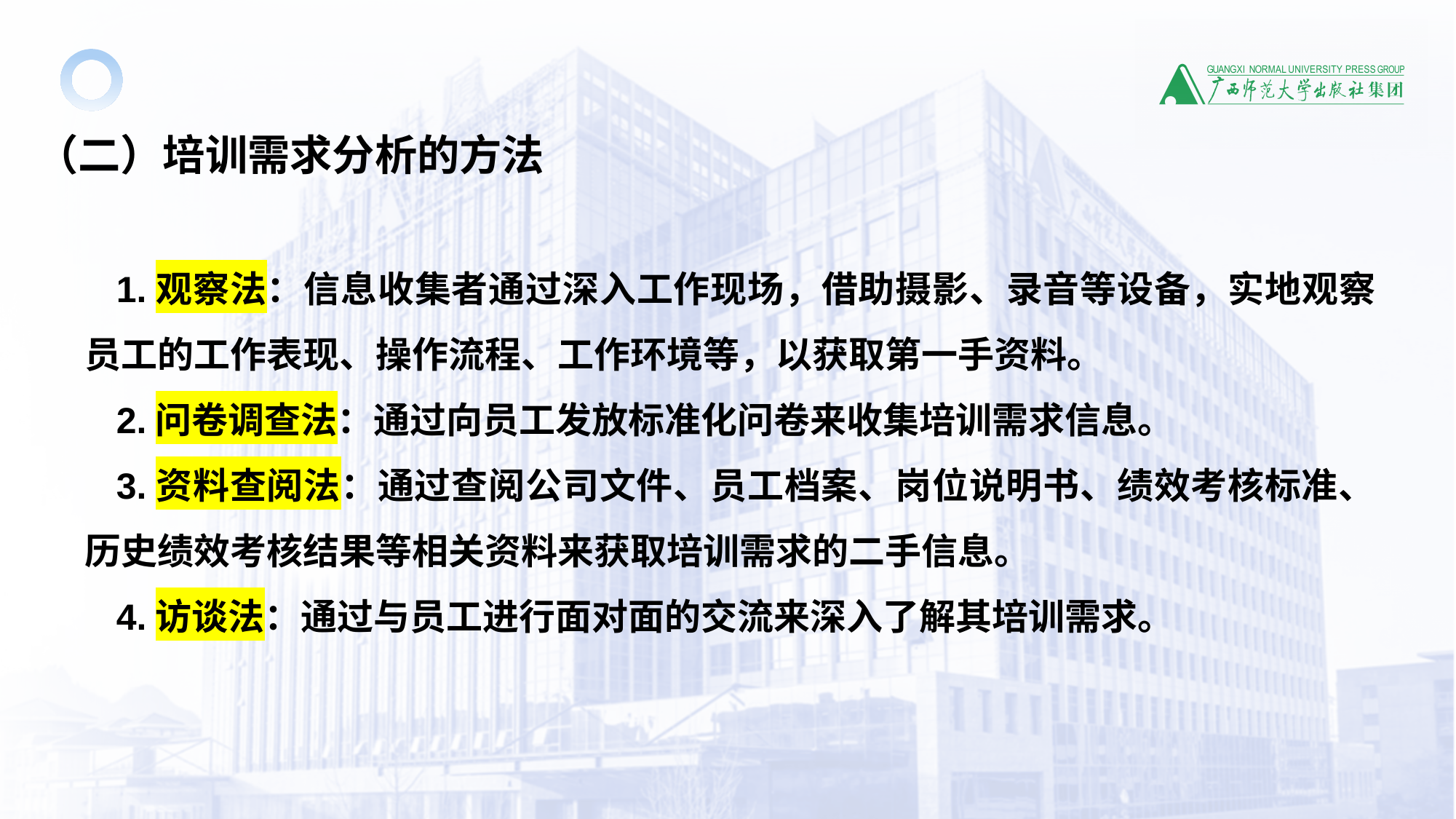

（二）培训需求分析的方法
1.观察法：信息收集者通过深入工作现场，借助摄影、录音等设备，实地观察员工的工作表现、操作流程、工作环境等，以获取第一手资料。
2.问卷调查法：通过向员工发放标准化问卷来收集培训需求信息。
3.资料查阅法：通过查阅公司文件、员工档案、岗位说明书、绩效考核标准、历史绩效考核结果等相关资料来获取培训需求的二手信息。
4.访谈法：通过与员工进行面对面的交流来深入了解其培训需求。